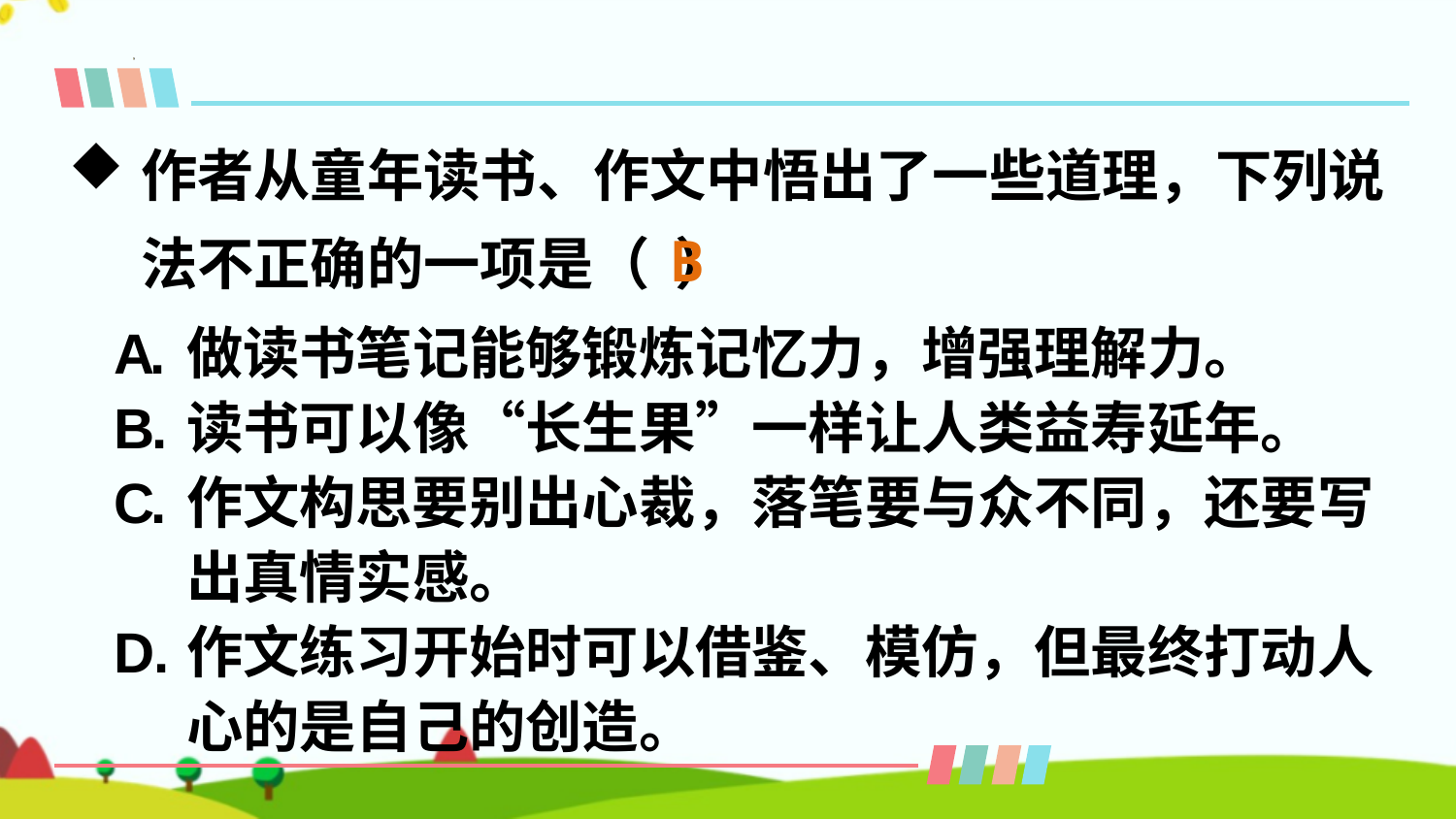

作者从童年读书、作文中悟出了一些道理，下列说法不正确的一项是（  ）
B
做读书笔记能够锻炼记忆力，增强理解力。
读书可以像“长生果”一样让人类益寿延年。
作文构思要别出心裁，落笔要与众不同，还要写出真情实感。
作文练习开始时可以借鉴、模仿，但最终打动人心的是自己的创造。